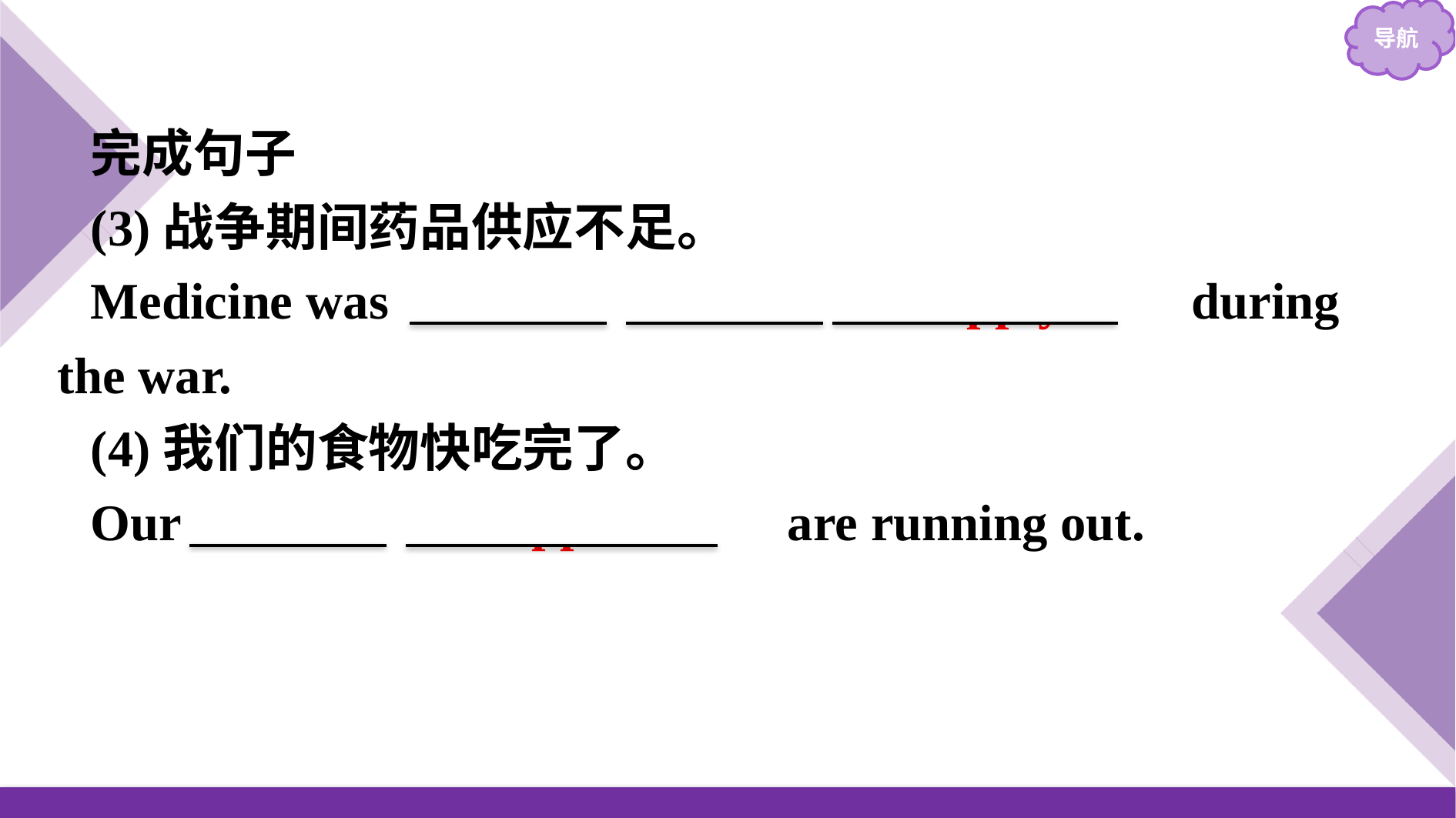

完成句子
(3)战争期间药品供应不足。
Medicine was 　　in         short         supply　　during the war.
(4)我们的食物快吃完了。
Our 　food         supplies　　are running out.